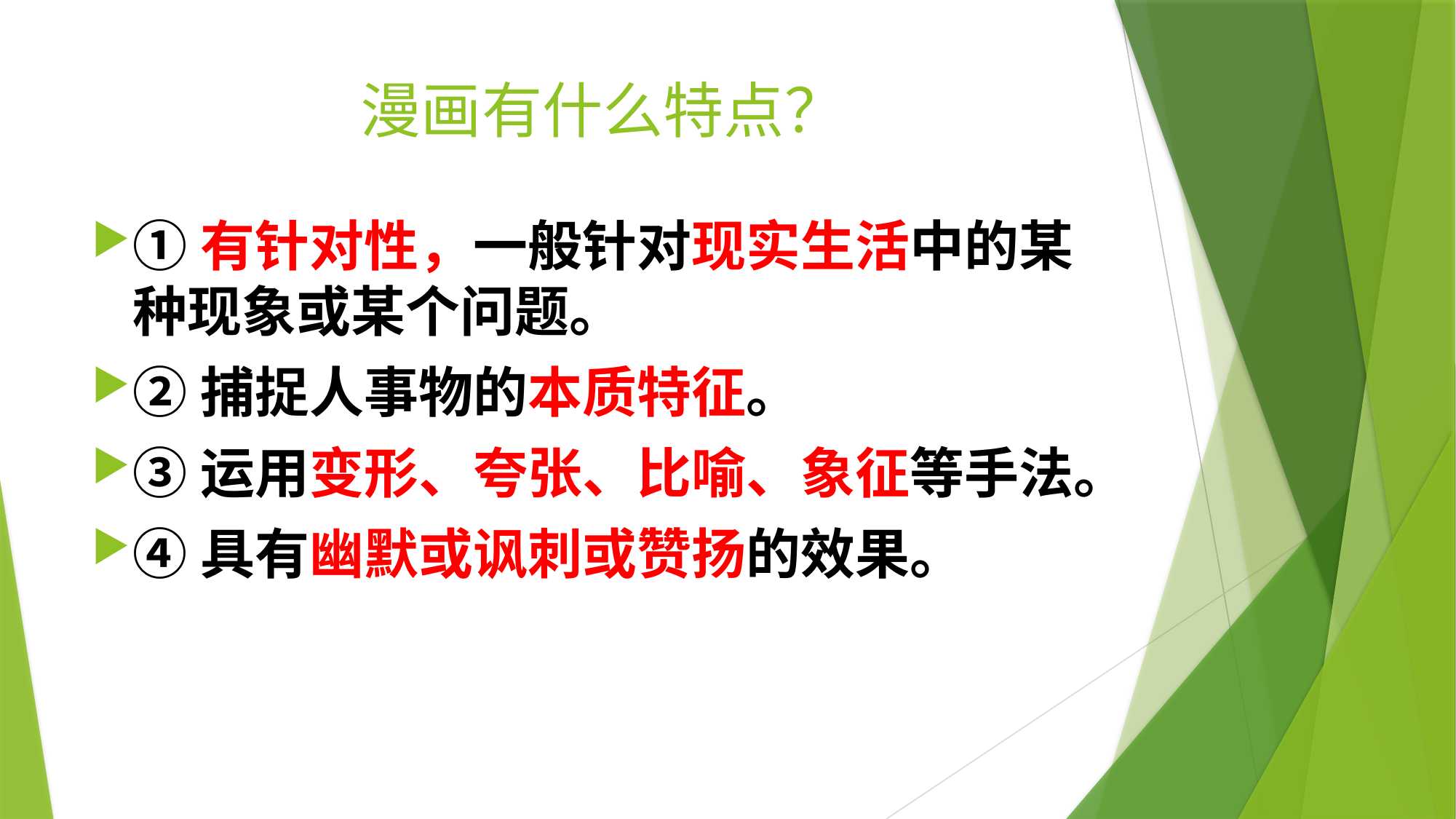

# 漫画有什么特点？
①有针对性，一般针对现实生活中的某种现象或某个问题。
②捕捉人事物的本质特征。
③运用变形、夸张、比喻、象征等手法。
④具有幽默或讽刺或赞扬的效果。